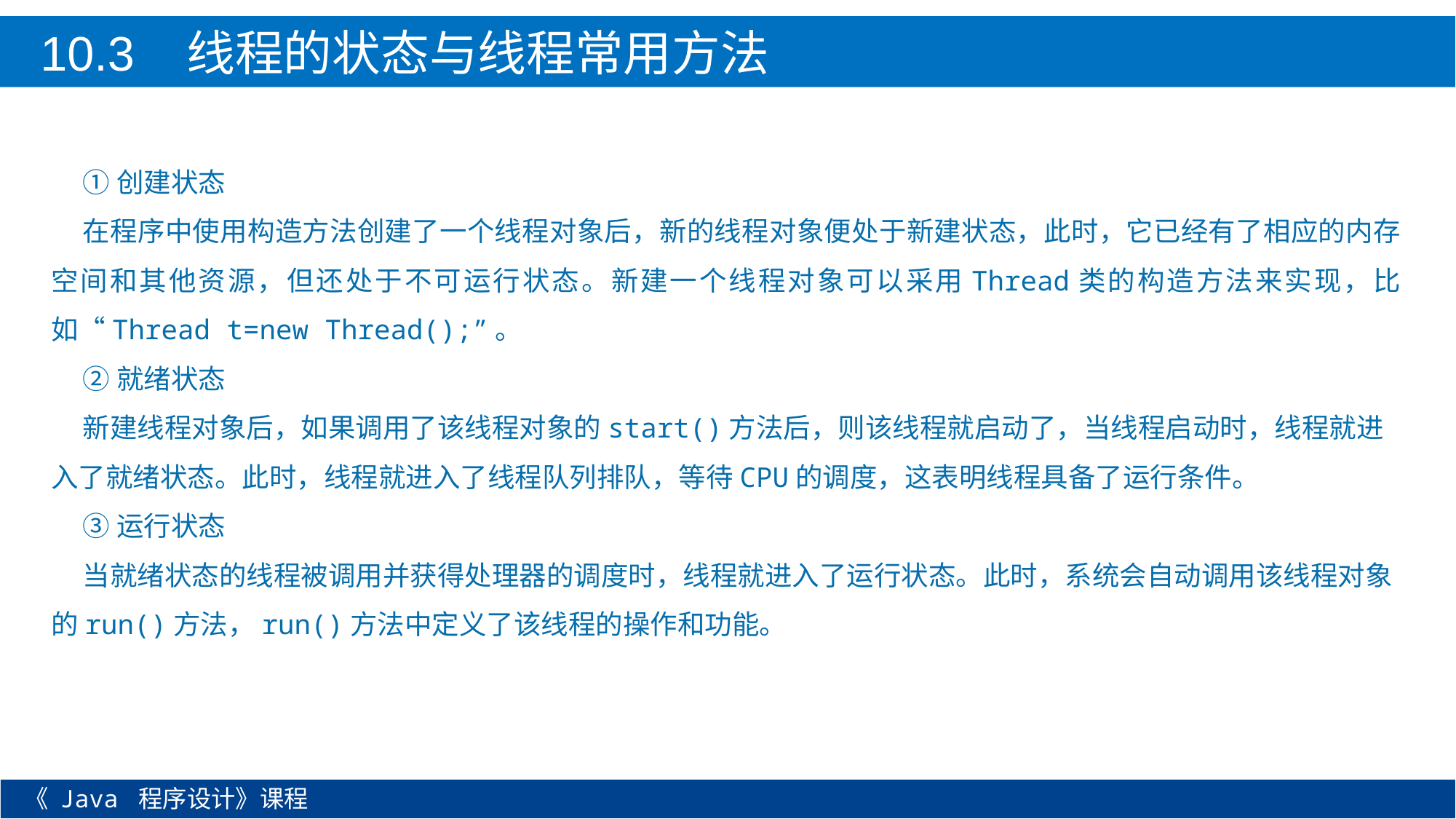

10.3   线程的状态与线程常用方法
①创建状态
在程序中使用构造方法创建了一个线程对象后，新的线程对象便处于新建状态，此时，它已经有了相应的内存空间和其他资源，但还处于不可运行状态。新建一个线程对象可以采用Thread类的构造方法来实现，比如“Thread t=new Thread();”。
②就绪状态
新建线程对象后，如果调用了该线程对象的start()方法后，则该线程就启动了，当线程启动时，线程就进入了就绪状态。此时，线程就进入了线程队列排队，等待CPU的调度，这表明线程具备了运行条件。
③运行状态
当就绪状态的线程被调用并获得处理器的调度时，线程就进入了运行状态。此时，系统会自动调用该线程对象的run()方法，run()方法中定义了该线程的操作和功能。
《 Java 程序设计》课程